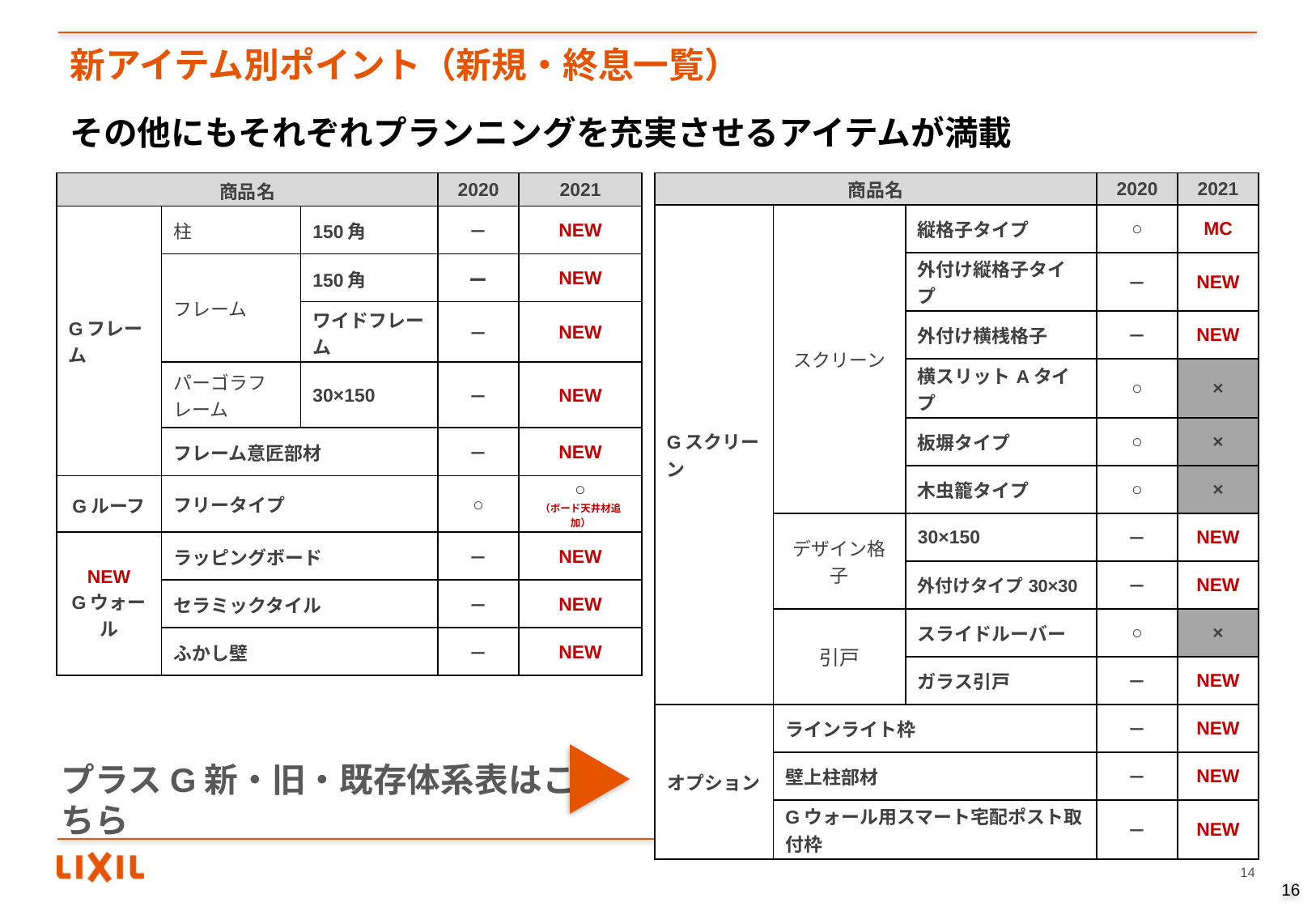

# 新アイテム別ポイント（新規・終息一覧）
その他にもそれぞれプランニングを充実させるアイテムが満載
| 商品名 |  |  | 2020 | 2021 |
| --- | --- | --- | --- | --- |
| Gフレーム | 柱 | 150角 | － | NEW |
|  | フレーム | 150角 | ー | NEW |
|  |  | ワイドフレーム | － | NEW |
|  | パーゴラフレーム | 30×150 | － | NEW |
|  | フレーム意匠部材 |  | － | NEW |
| Gルーフ | フリータイプ |  | ○ | ○ （ボード天井材追加） |
| NEW Gウォール | ラッピングボード |  | － | NEW |
|  | セラミックタイル |  | － | NEW |
|  | ふかし壁 |  | － | NEW |
| 商品名 |  |  | 2020 | 2021 |
| --- | --- | --- | --- | --- |
| Gスクリーン | スクリーン | 縦格子タイプ | ○ | MC |
|  |  | 外付け縦格子タイプ | － | NEW |
|  |  | 外付け横桟格子 | － | NEW |
|  |  | 横スリットAタイプ | ○ | × |
|  |  | 板塀タイプ | ○ | × |
|  |  | 木虫籠タイプ | ○ | × |
|  | デザイン格子 | 30×150 | － | NEW |
|  |  | 外付けタイプ30×30 | － | NEW |
|  | 引戸 | スライドルーバー | ○ | × |
|  |  | ガラス引戸 | － | NEW |
| オプション | ラインライト枠 |  | － | NEW |
|  | 壁上柱部材 |  | － | NEW |
|  | Gウォール用スマート宅配ポスト取付枠 |  | － | NEW |

プラスG新・旧・既存体系表はこちら
16